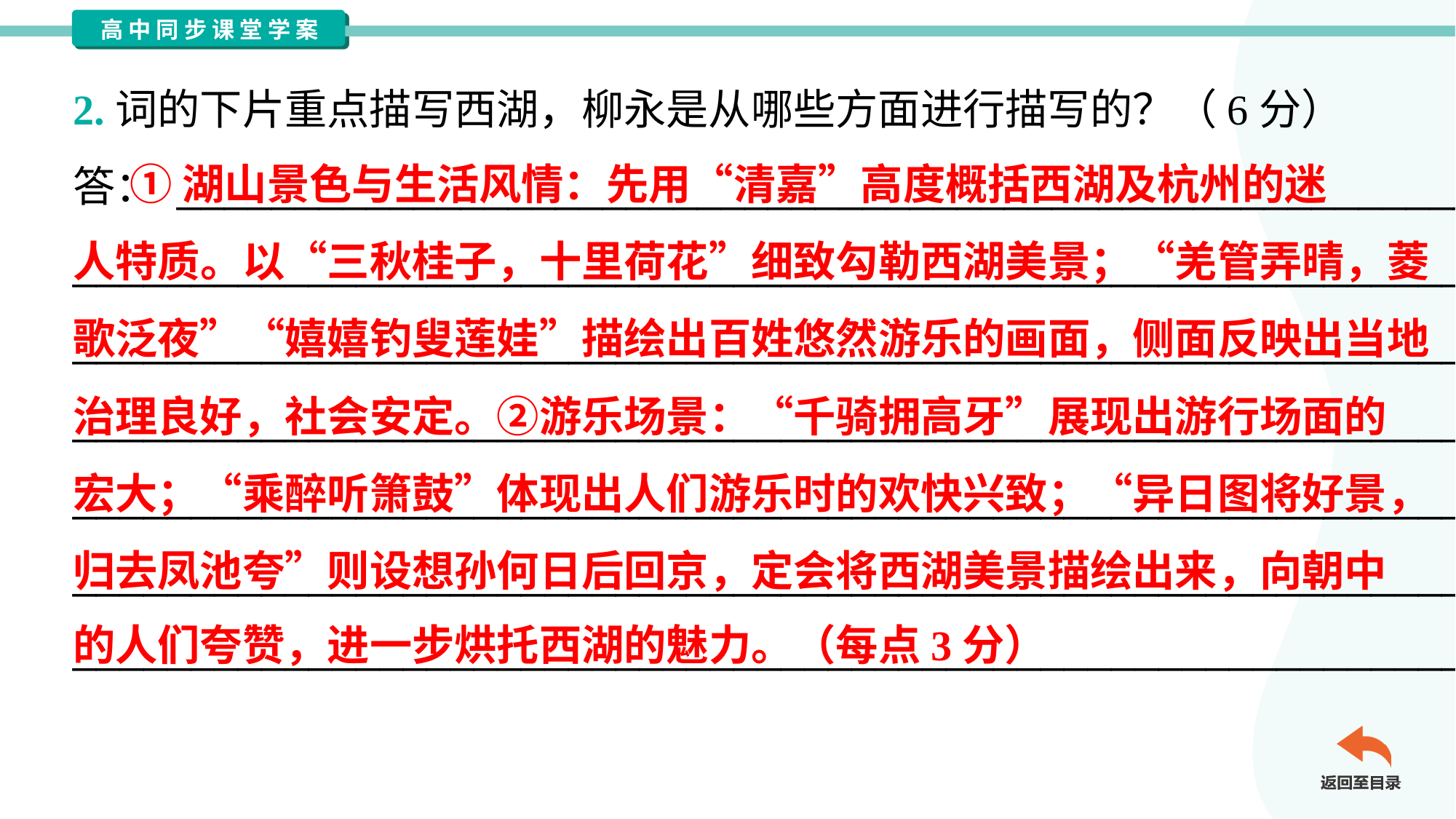

2.词的下片重点描写西湖，柳永是从哪些方面进行描写的？（6分）
答： ________________________________________________________
_____________________________________________________________
_____________________________________________________________
_____________________________________________________________
_____________________________________________________________
_____________________________________________________________
_____________________________________________________________
      ①湖山景色与生活风情：先用“清嘉”高度概括西湖及杭州的迷
人特质。以“三秋桂子，十里荷花”细致勾勒西湖美景；“羌管弄晴，菱
歌泛夜”“嬉嬉钓叟莲娃”描绘出百姓悠然游乐的画面，侧面反映出当地
治理良好，社会安定。②游乐场景：“千骑拥高牙”展现出游行场面的
宏大；“乘醉听箫鼓”体现出人们游乐时的欢快兴致；“异日图将好景，
归去凤池夸”则设想孙何日后回京，定会将西湖美景描绘出来，向朝中
的人们夸赞，进一步烘托西湖的魅力。（每点3分）